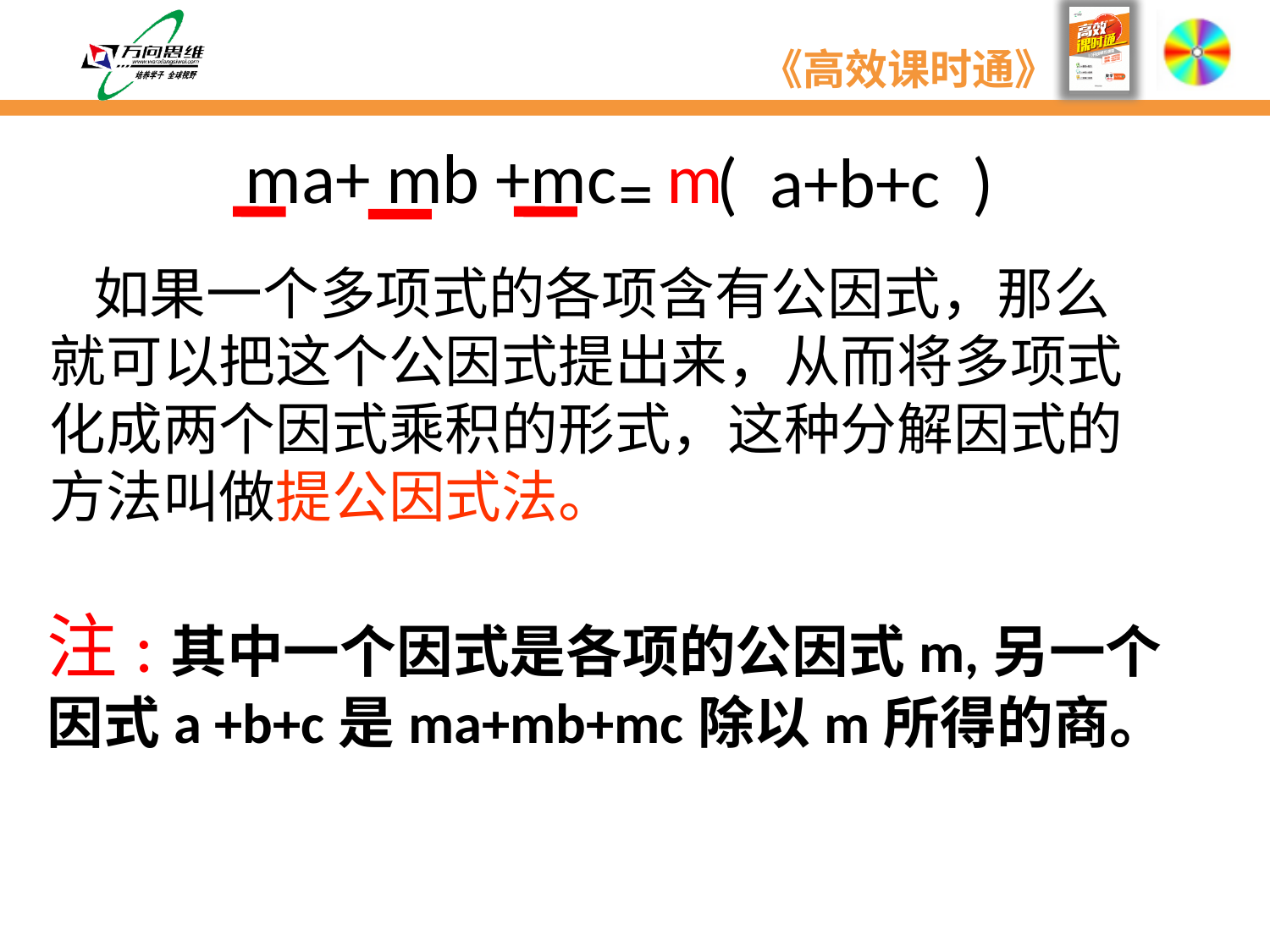

ma+ mb +mc
m
=
        (  a+b+c  )

     如果一个多项式的各项含有公因式，那么
就可以把这个公因式提出来，从而将多项式
化成两个因式乘积的形式，这种分解因式的
方法叫做提公因式法。
注:其中一个因式是各项的公因式m,另一个因式a +b+c是ma+mb+mc除以m所得的商。